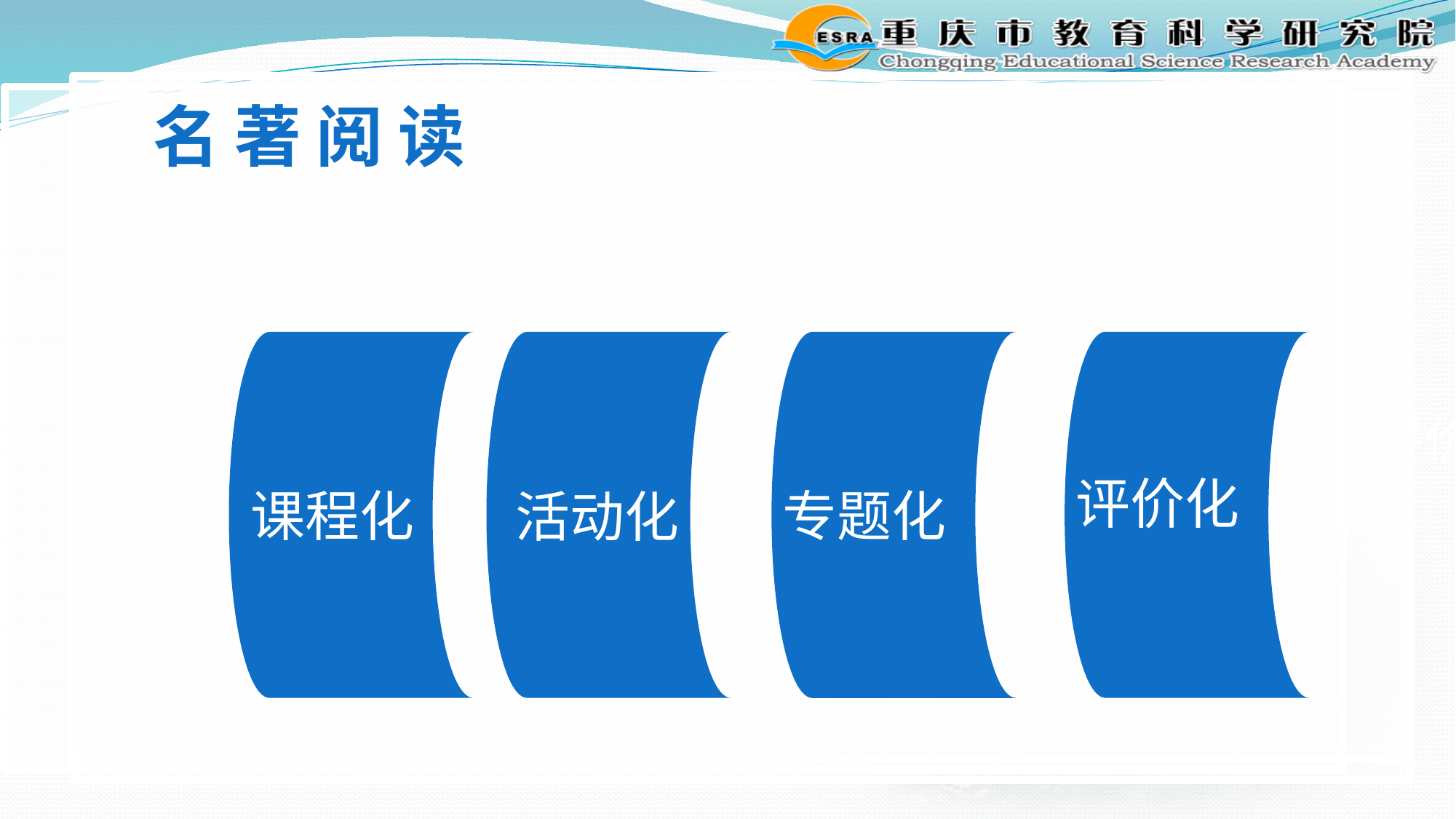

名 著 阅 读

评价化
评价化
专题化
课程化
活动化